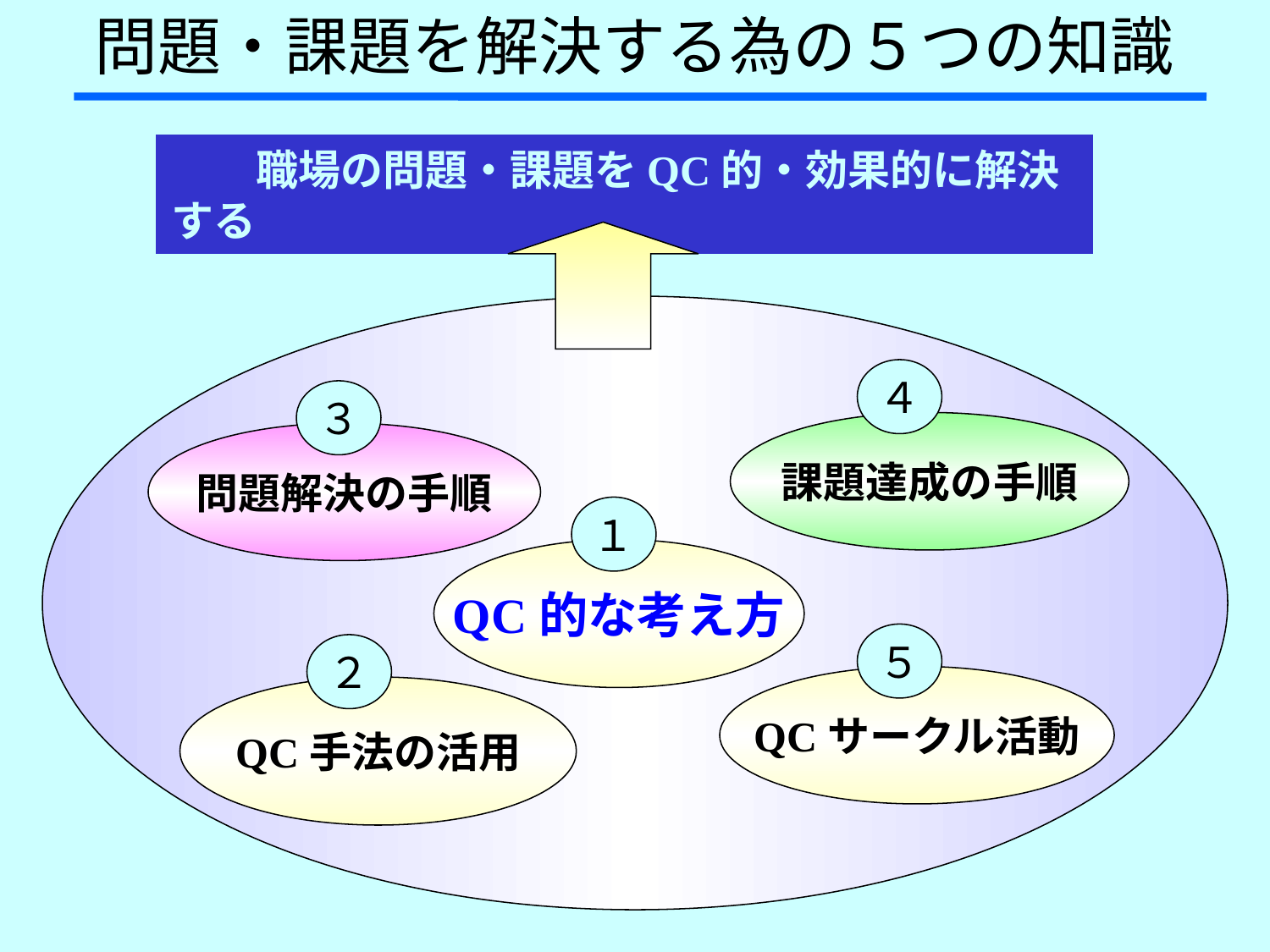

問題・課題を解決する為の５つの知識

　　職場の問題・課題をQC的・効果的に解決する

４
３
課題達成の手順
問題解決の手順
１
QC的な考え方
５
２
QCサークル活動
QC手法の活用